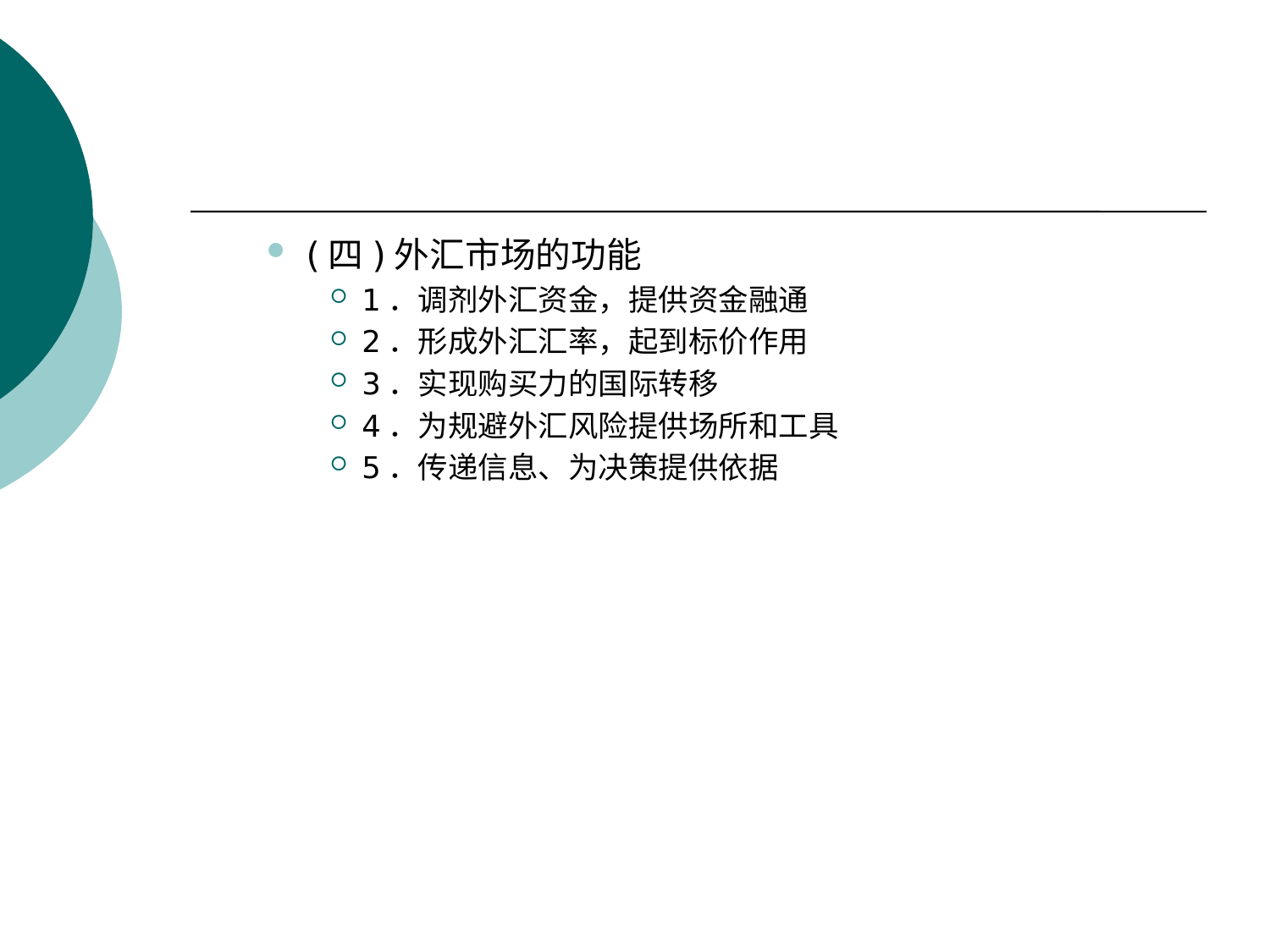

#
(四)外汇市场的功能
1．调剂外汇资金，提供资金融通
2．形成外汇汇率，起到标价作用
3．实现购买力的国际转移
4．为规避外汇风险提供场所和工具
5．传递信息、为决策提供依据